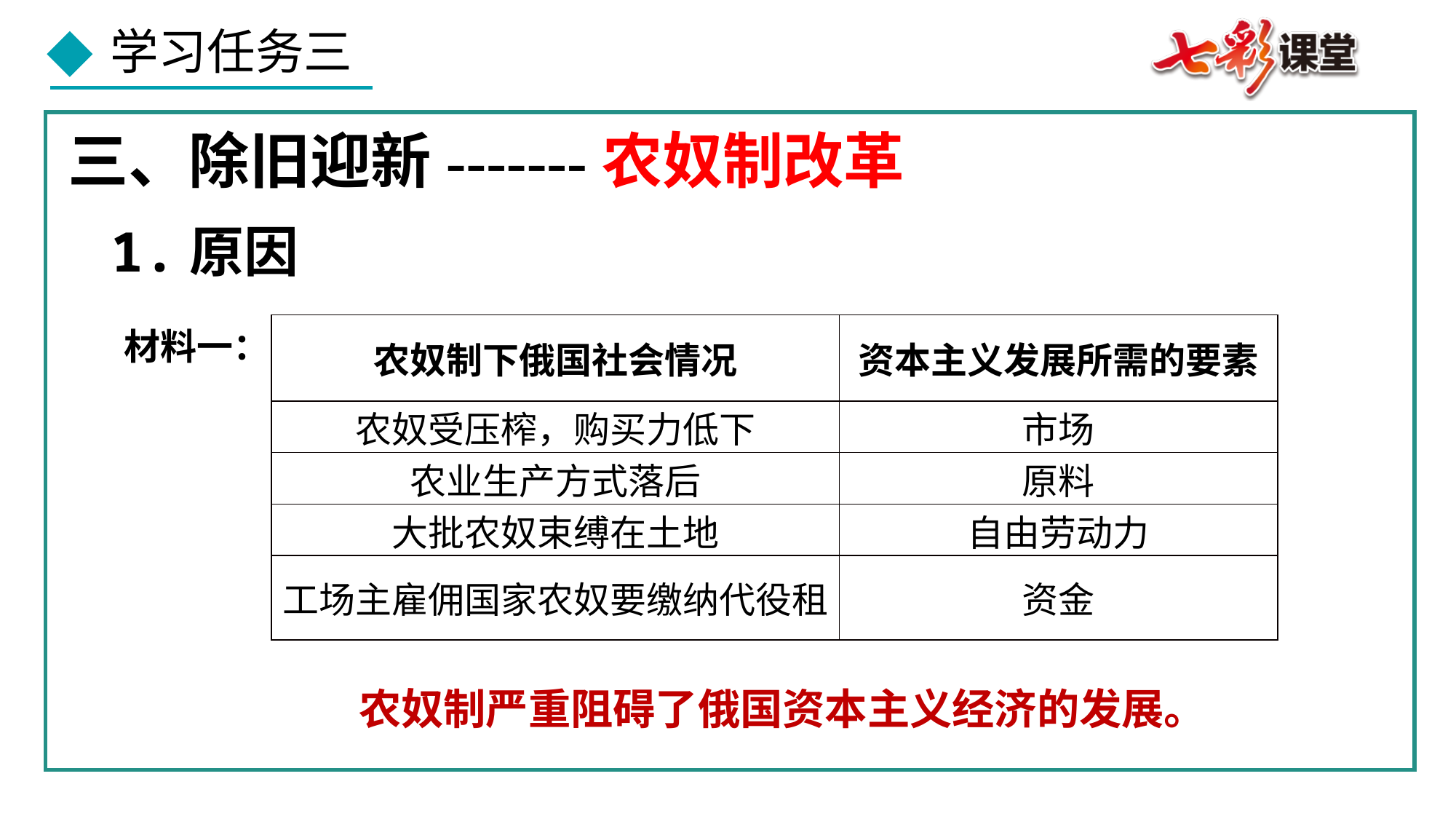

三、除旧迎新-------农奴制改革
1.原因
材料一：
| 农奴制下俄国社会情况 | 资本主义发展所需的要素 |
| --- | --- |
| 农奴受压榨，购买力低下 | 市场 |
| 农业生产方式落后 | 原料 |
| 大批农奴束缚在土地 | 自由劳动力 |
| 工场主雇佣国家农奴要缴纳代役租 | 资金 |
农奴制严重阻碍了俄国资本主义经济的发展。